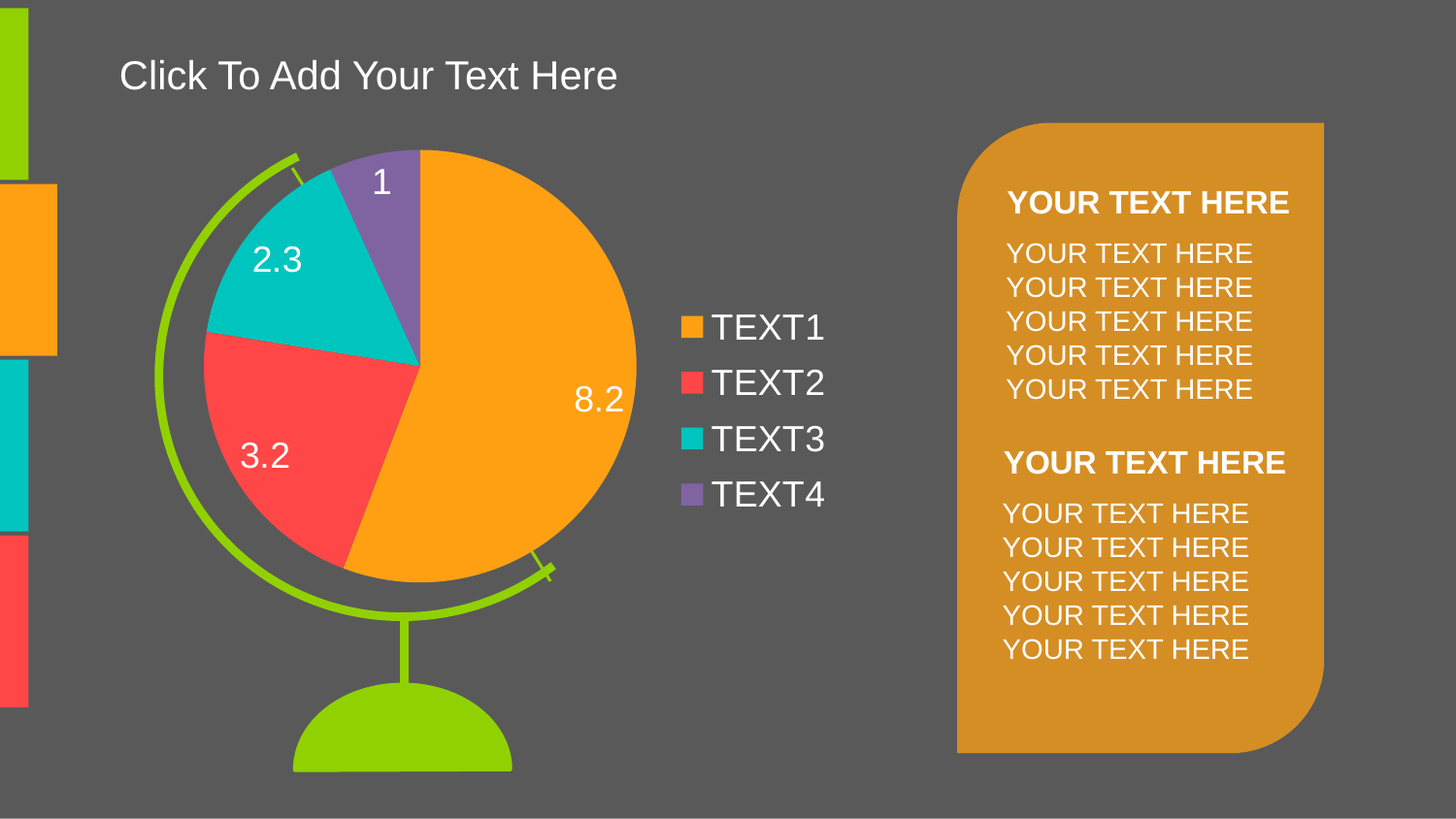

Click To Add Your Text Here

### Chart

| Category | 销售额 |
|---|---|
| TEXT1 | 8.200000000000001 |
| TEXT2 | 3.2 |
| TEXT3 | 2.3 |
| TEXT4 | 1.0 |

YOUR TEXT HERE
YOUR TEXT HERE
YOUR TEXT HERE
YOUR TEXT HERE
YOUR TEXT HERE
YOUR TEXT HERE

YOUR TEXT HERE
YOUR TEXT HERE
YOUR TEXT HERE
YOUR TEXT HERE
YOUR TEXT HERE
YOUR TEXT HERE